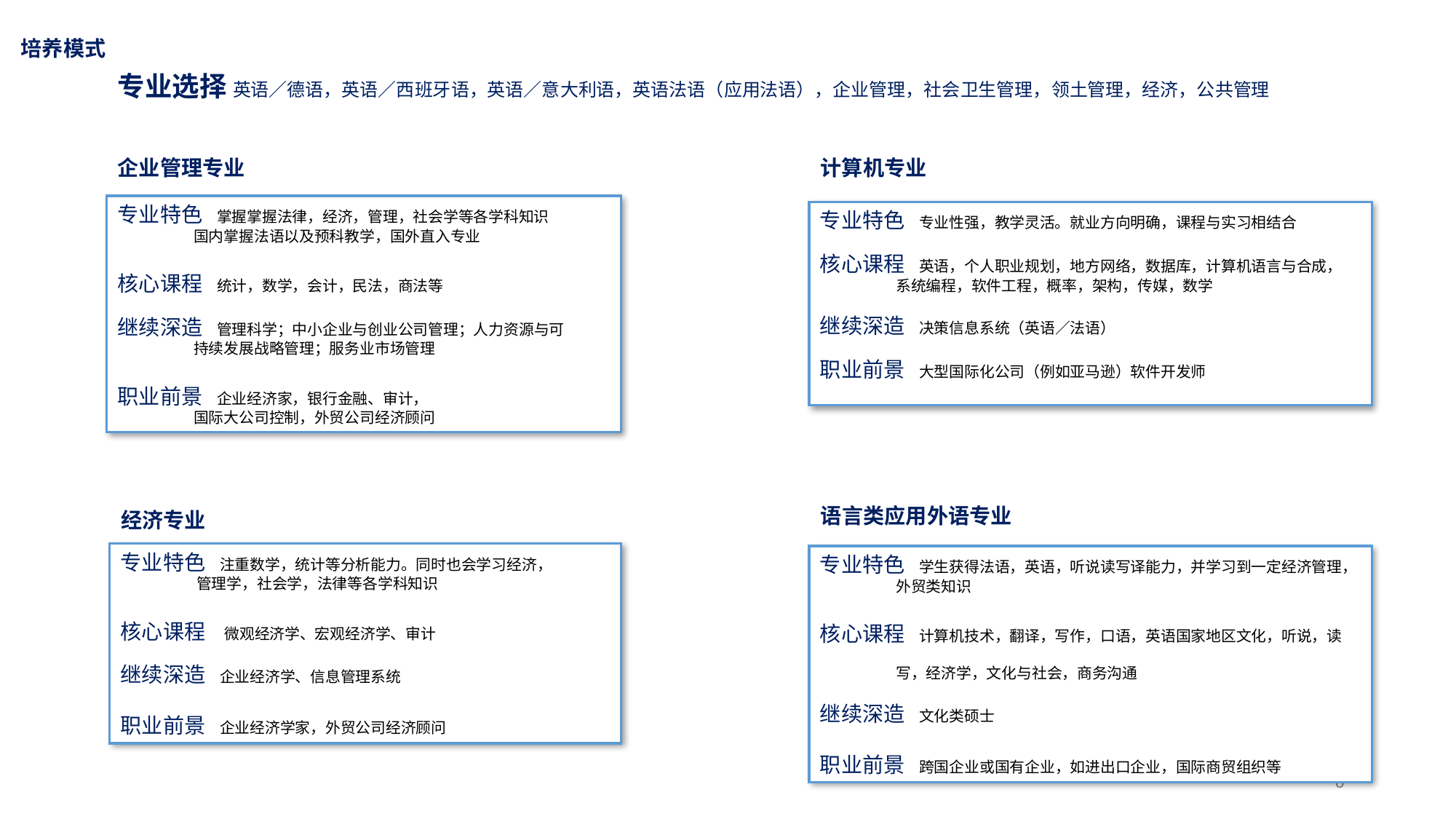

# 培养模式
专业选择 英语／德语，英语／西班牙语，英语／意大利语，英语法语（应用法语），企业管理，社会卫生管理，领土管理，经济，公共管理

企业管理专业

计算机专业
专业特色   掌握掌握法律，经济，管理，社会学等各学科知识
                     国内掌握法语以及预科教学，国外直入专业

核心课程   统计，数学，会计，民法，商法等

继续深造   管理科学；中小企业与创业公司管理；人力资源与可
                     持续发展战略管理；服务业市场管理

职业前景   企业经济家，银行金融、审计，
                     国际大公司控制，外贸公司经济顾问
专业特色   专业性强，教学灵活。就业方向明确，课程与实习相结合

核心课程   英语，个人职业规划，地方网络，数据库，计算机语言与合成，
                     系统编程，软件工程，概率，架构，传媒，数学

继续深造   决策信息系统（英语／法语）

职业前景   大型国际化公司（例如亚马逊）软件开发师

语言类应用外语专业
经济专业
专业特色   注重数学，统计等分析能力。同时也会学习经济，
                     管理学，社会学，法律等各学科知识

核心课程    微观经济学、宏观经济学、审计

继续深造   企业经济学、信息管理系统

职业前景   企业经济学家，外贸公司经济顾问
专业特色   学生获得法语，英语，听说读写译能力，并学习到一定经济管理，
                     外贸类知识

核心课程   计算机技术，翻译，写作，口语，英语国家地区文化，听说，读
                     写，经济学，文化与社会，商务沟通

继续深造   文化类硕士

职业前景   跨国企业或国有企业，如进出口企业，国际商贸组织等

6